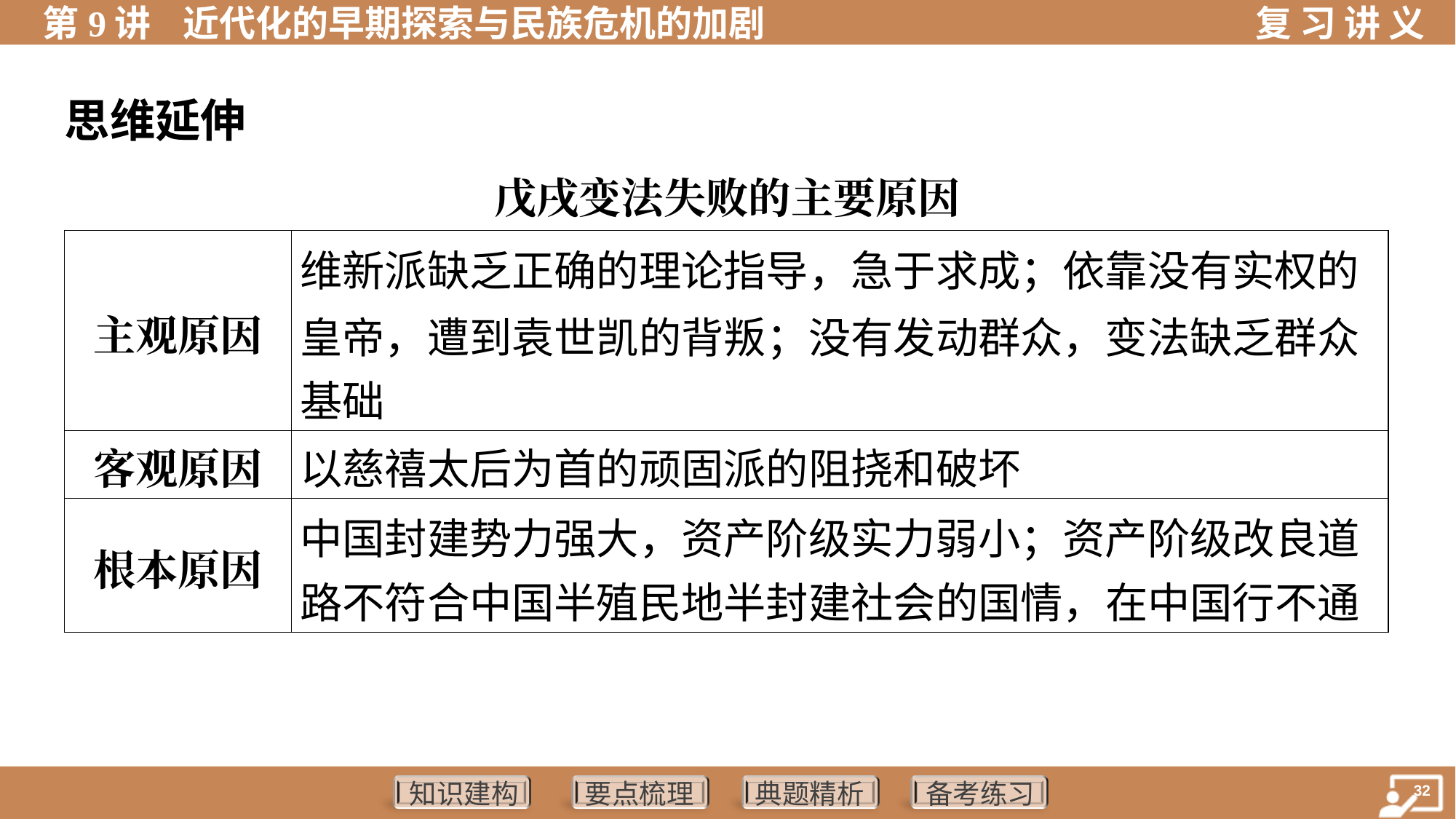

思维延伸
戊戌变法失败的主要原因
| 主观原因 | 维新派缺乏正确的理论指导，急于求成；依靠没有实权的 皇帝，遭到袁世凯的背叛；没有发动群众，变法缺乏群众 基础 |
| --- | --- |
| 客观原因 | 以慈禧太后为首的顽固派的阻挠和破坏 |
| 根本原因 | 中国封建势力强大，资产阶级实力弱小；资产阶级改良道 路不符合中国半殖民地半封建社会的国情，在中国行不通 |